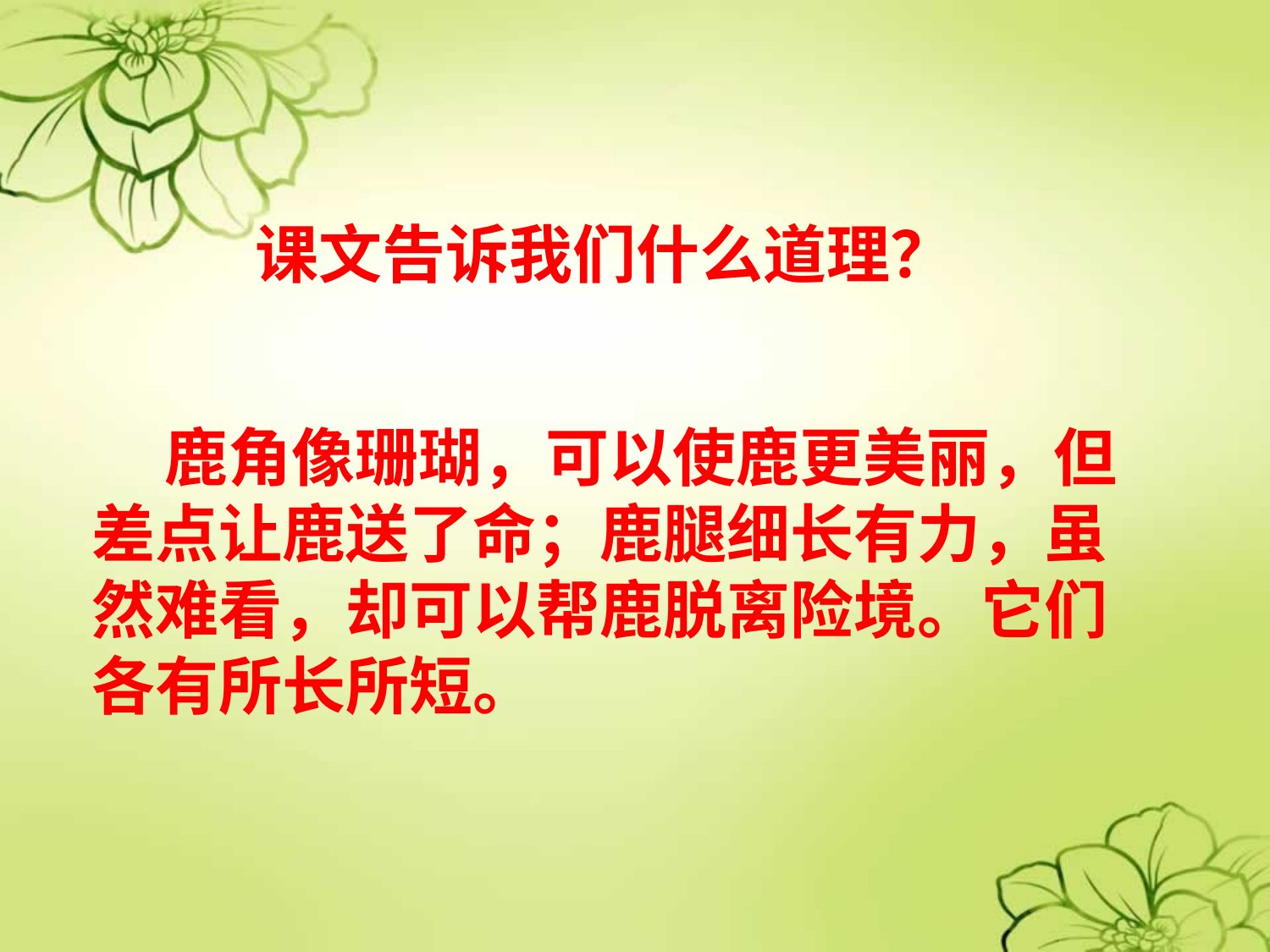

课文告诉我们什么道理？
    鹿角像珊瑚，可以使鹿更美丽，但差点让鹿送了命；鹿腿细长有力，虽然难看，却可以帮鹿脱离险境。它们各有所长所短。